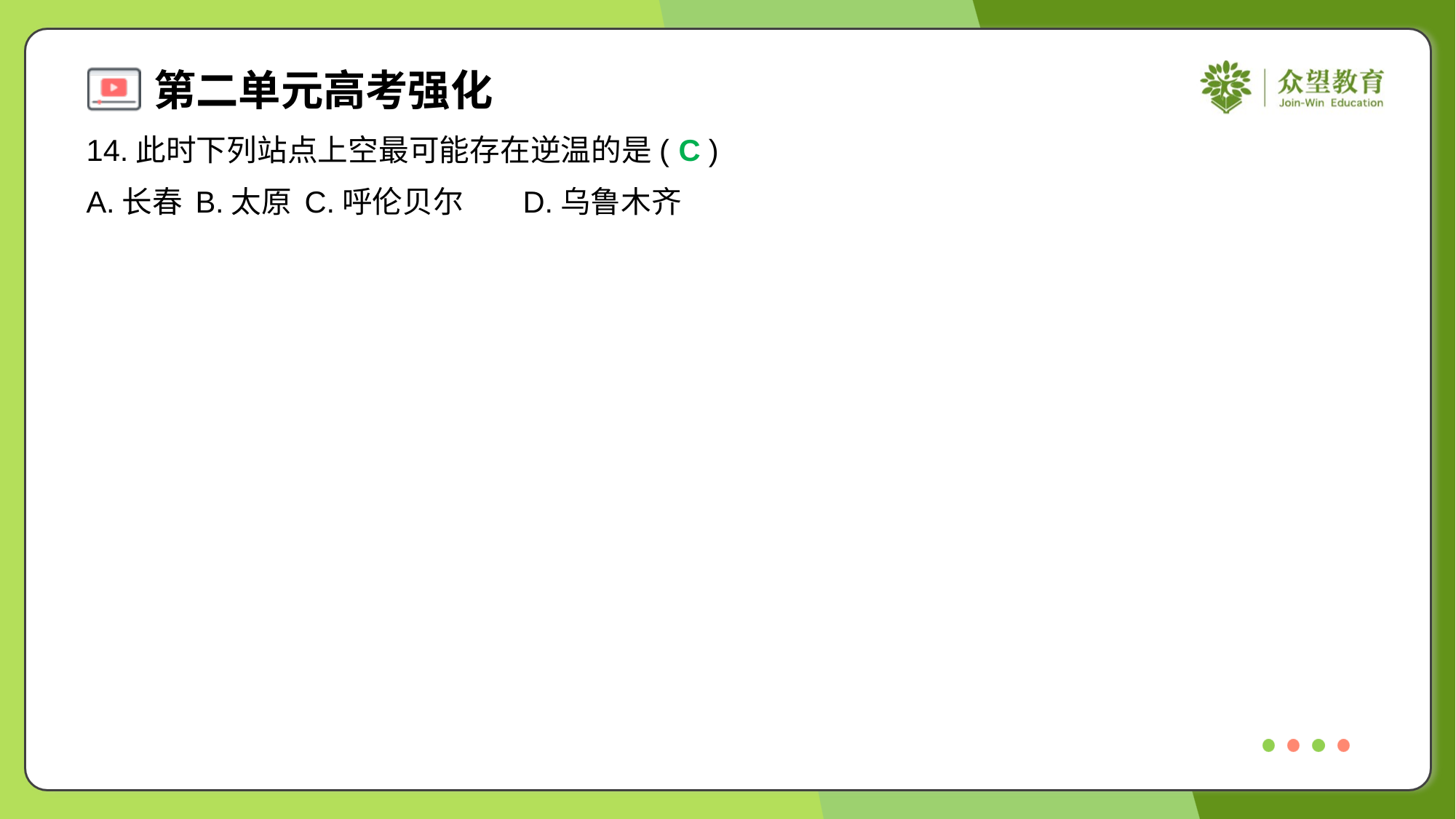

14.此时下列站点上空最可能存在逆温的是(     )
C
A.长春	B.太原	C.呼伦贝尔	D.乌鲁木齐